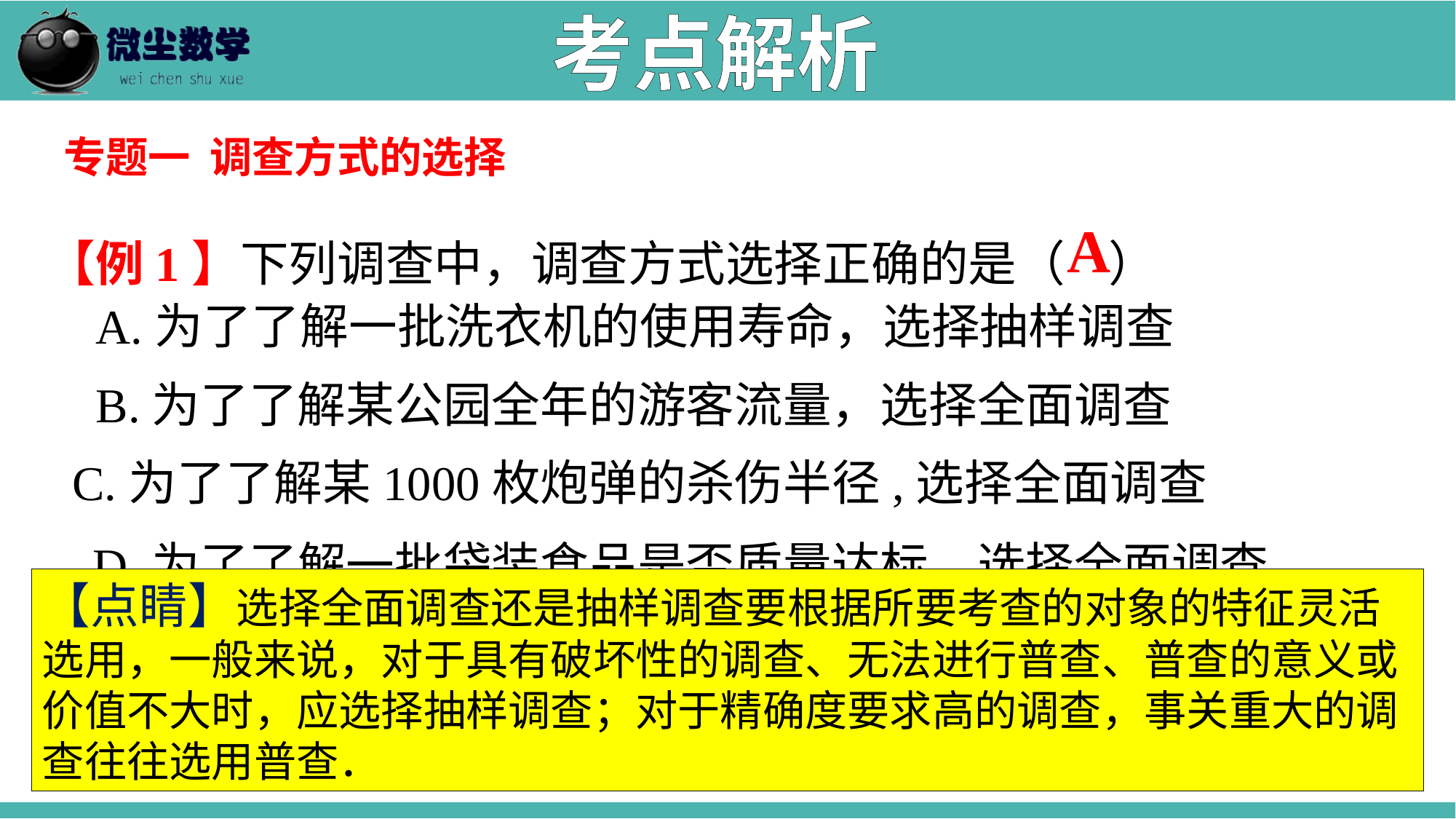

考点解析
专题一  调查方式的选择
【例1】下列调查中，调查方式选择正确的是（    ）
A.为了了解一批洗衣机的使用寿命，选择抽样调查
B.为了了解某公园全年的游客流量，选择全面调查
C.为了了解某1000枚炮弹的杀伤半径,选择全面调查
D.为了了解一批袋装食品是否质量达标，选择全面调查
A
【点睛】选择全面调查还是抽样调查要根据所要考查的对象的特征灵活选用，一般来说，对于具有破坏性的调查、无法进行普查、普查的意义或价值不大时，应选择抽样调查；对于精确度要求高的调查，事关重大的调查往往选用普查．